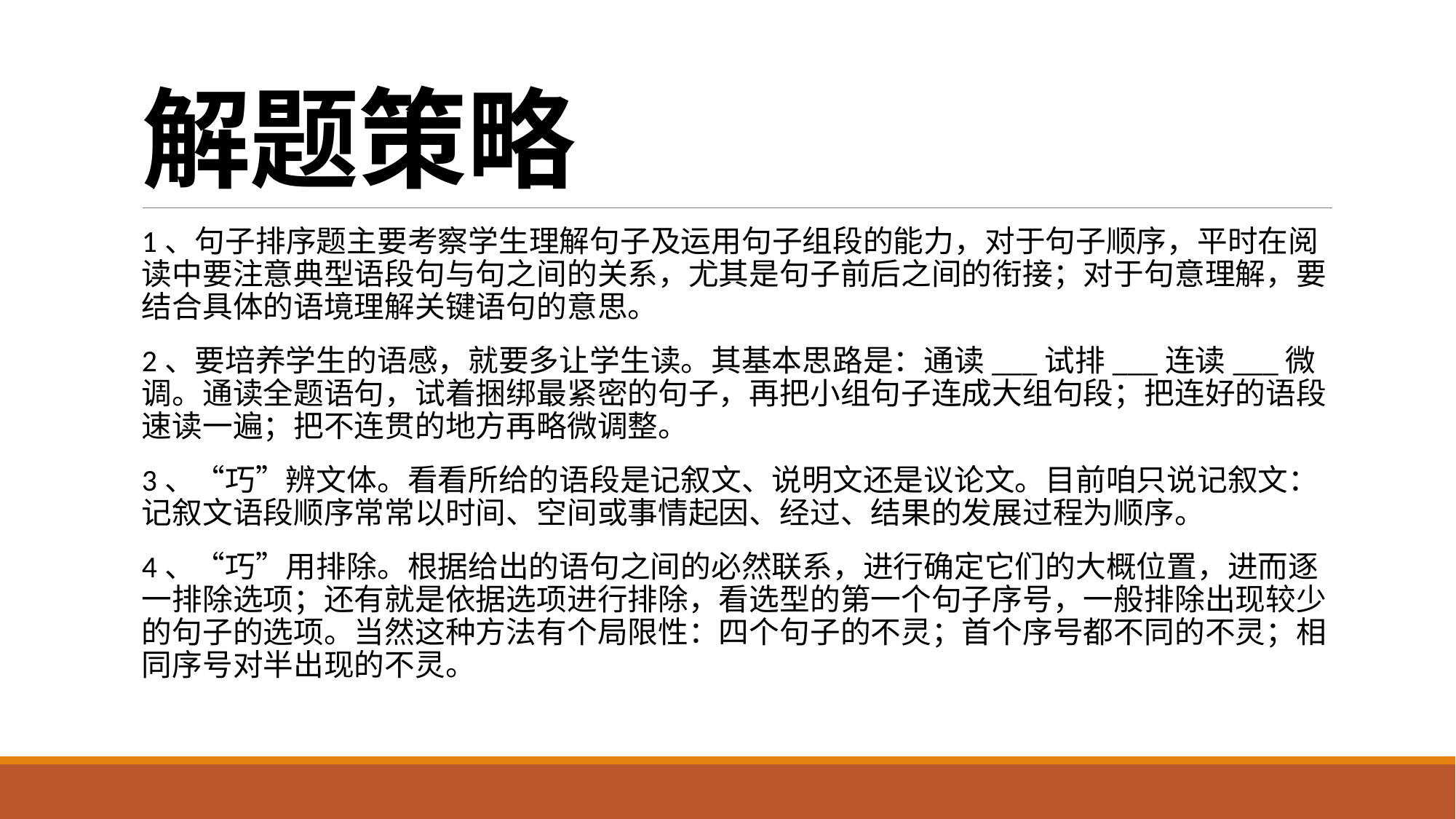

# 解题策略
1、句子排序题主要考察学生理解句子及运用句子组段的能力，对于句子顺序，平时在阅读中要注意典型语段句与句之间的关系，尤其是句子前后之间的衔接；对于句意理解，要结合具体的语境理解关键语句的意思。
2、要培养学生的语感，就要多让学生读。其基本思路是：通读___试排___连读___微调。通读全题语句，试着捆绑最紧密的句子，再把小组句子连成大组句段；把连好的语段速读一遍；把不连贯的地方再略微调整。
3、“巧”辨文体。看看所给的语段是记叙文、说明文还是议论文。目前咱只说记叙文：记叙文语段顺序常常以时间、空间或事情起因、经过、结果的发展过程为顺序。
4、“巧”用排除。根据给出的语句之间的必然联系，进行确定它们的大概位置，进而逐一排除选项；还有就是依据选项进行排除，看选型的第一个句子序号，一般排除出现较少的句子的选项。当然这种方法有个局限性：四个句子的不灵；首个序号都不同的不灵；相同序号对半出现的不灵。